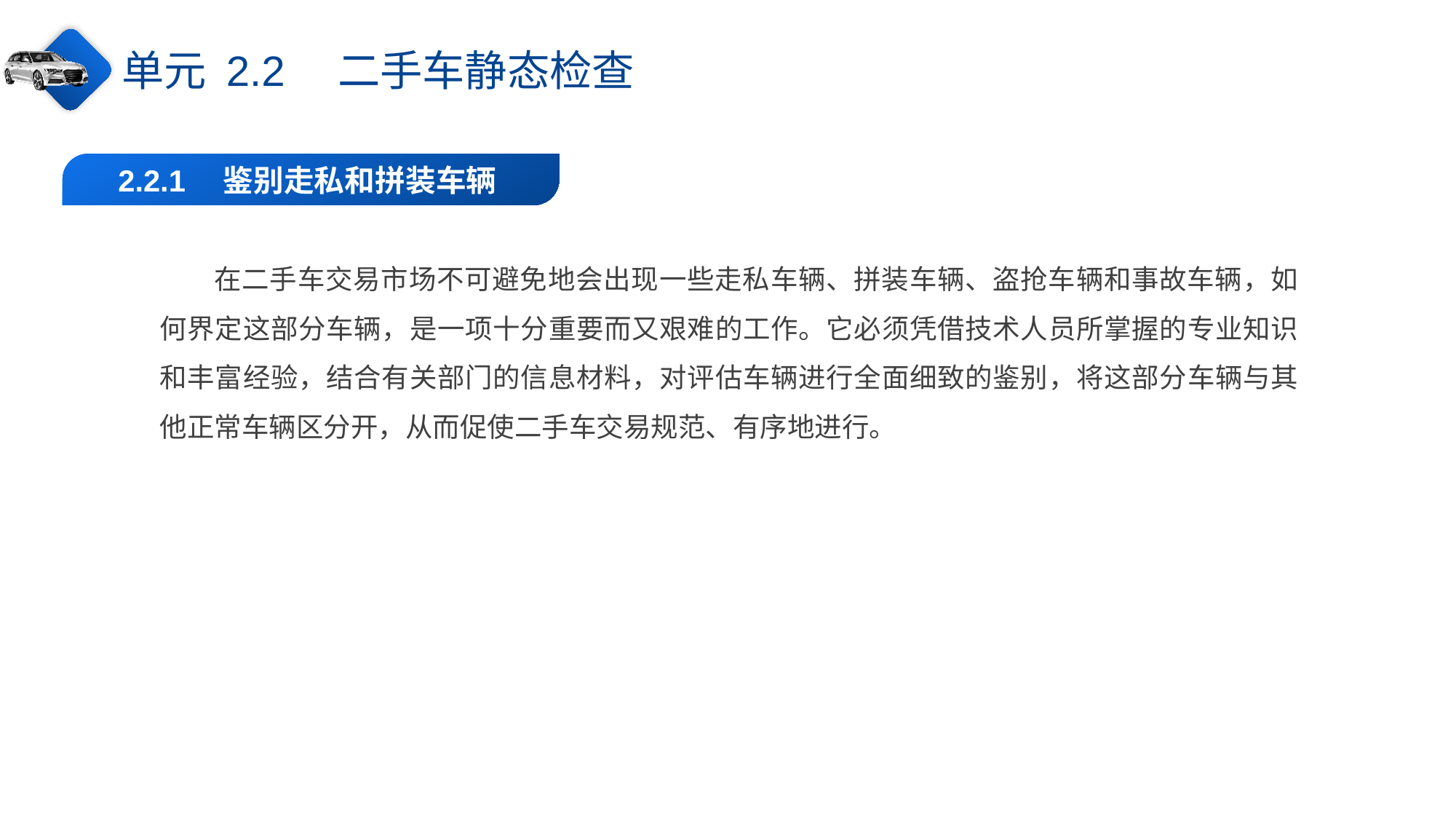

单元 2.2　二手车静态检查
2.2.1　鉴别走私和拼装车辆
在二手车交易市场不可避免地会出现一些走私车辆、拼装车辆、盗抢车辆和事故车辆，如何界定这部分车辆，是一项十分重要而又艰难的工作。它必须凭借技术人员所掌握的专业知识和丰富经验，结合有关部门的信息材料，对评估车辆进行全面细致的鉴别，将这部分车辆与其他正常车辆区分开，从而促使二手车交易规范、有序地进行。